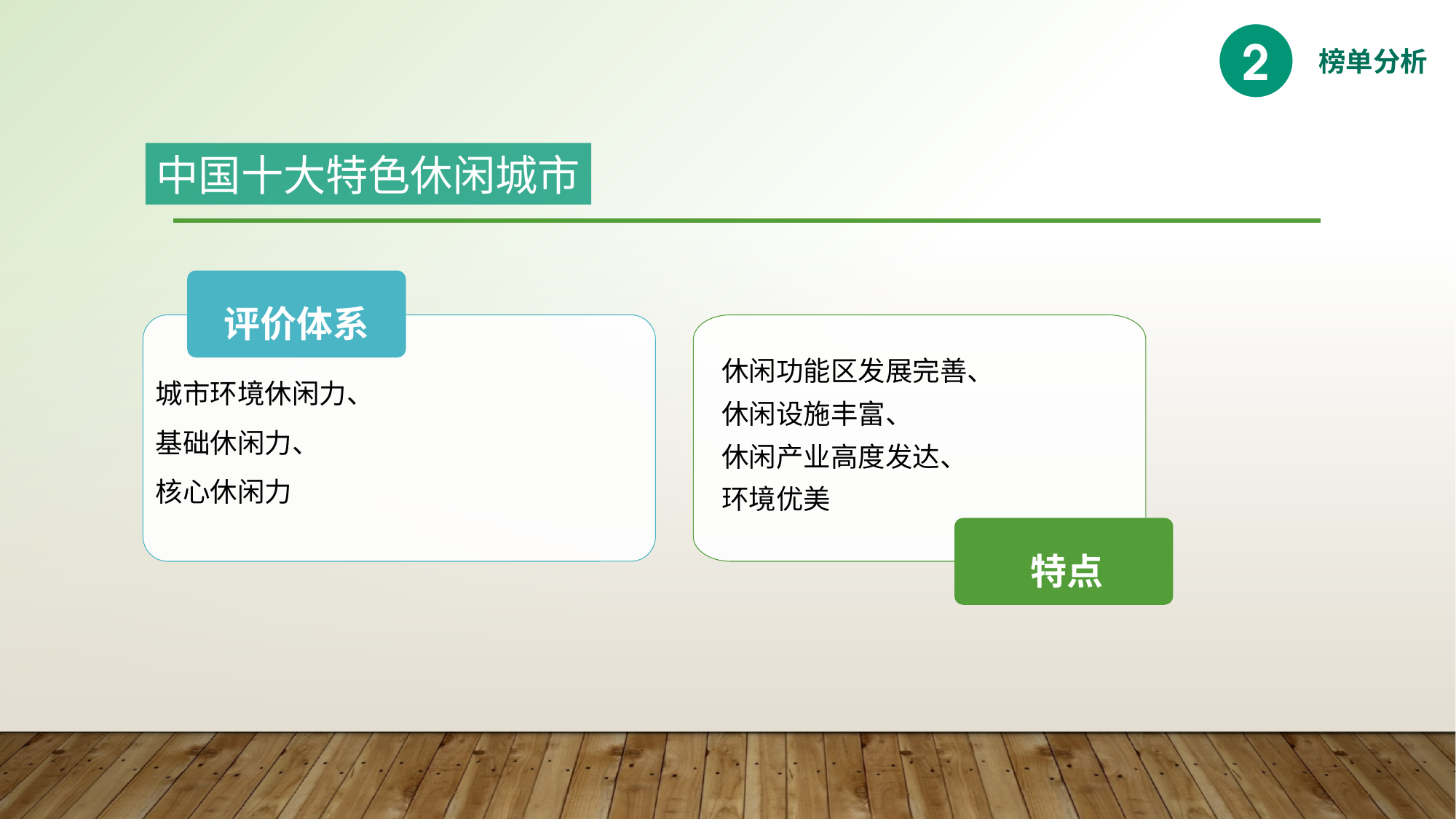

2
榜单分析
中国十大特色休闲城市

评价体系

城市环境休闲力、
基础休闲力、
核心休闲力

休闲功能区发展完善、
休闲设施丰富、
休闲产业高度发达、
环境优美

特点